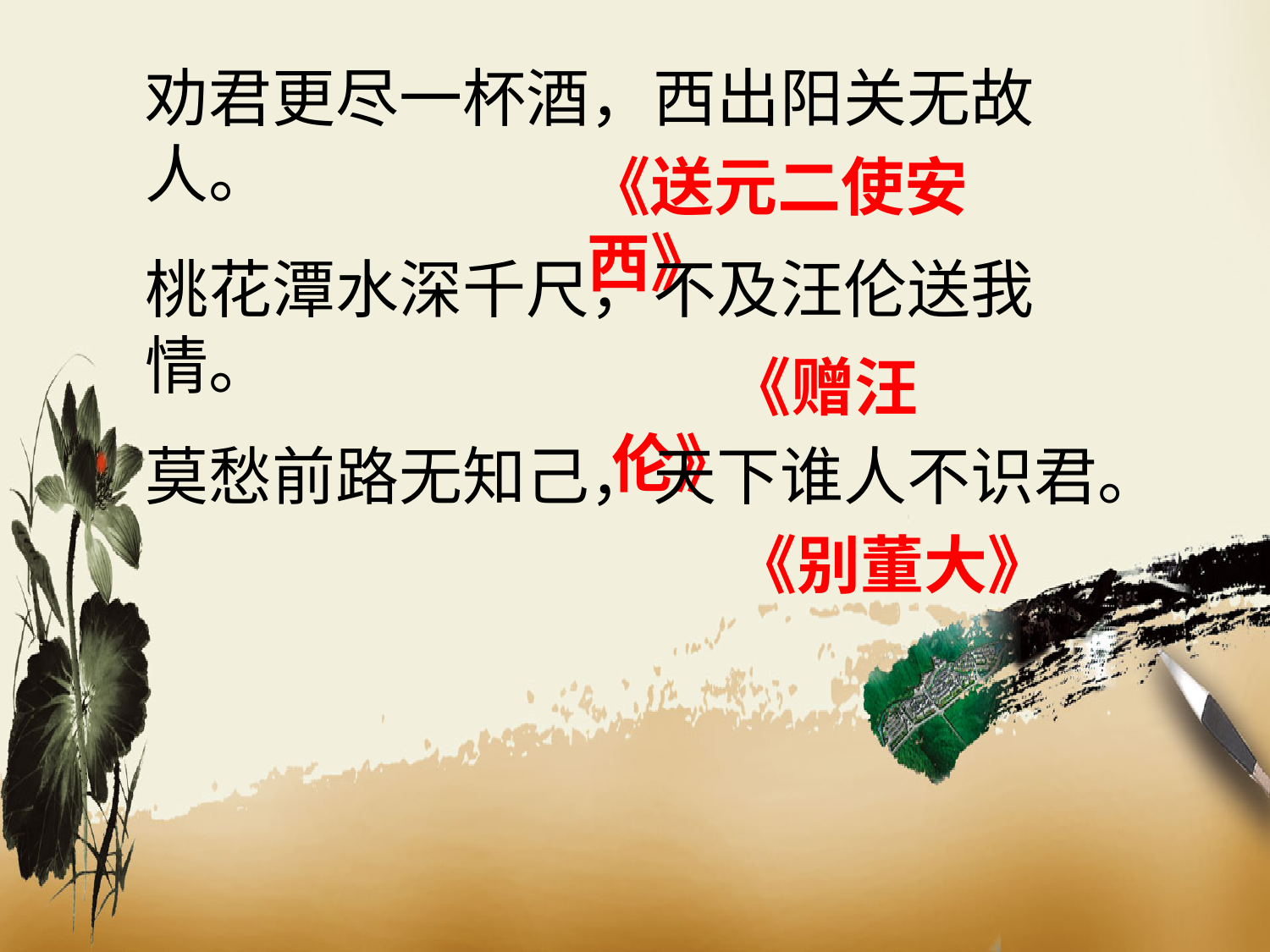

劝君更尽一杯酒，西出阳关无故人。
《送元二使安西》
桃花潭水深千尺，不及汪伦送我情。
       《赠汪伦》
莫愁前路无知己，天下谁人不识君。
《别董大》